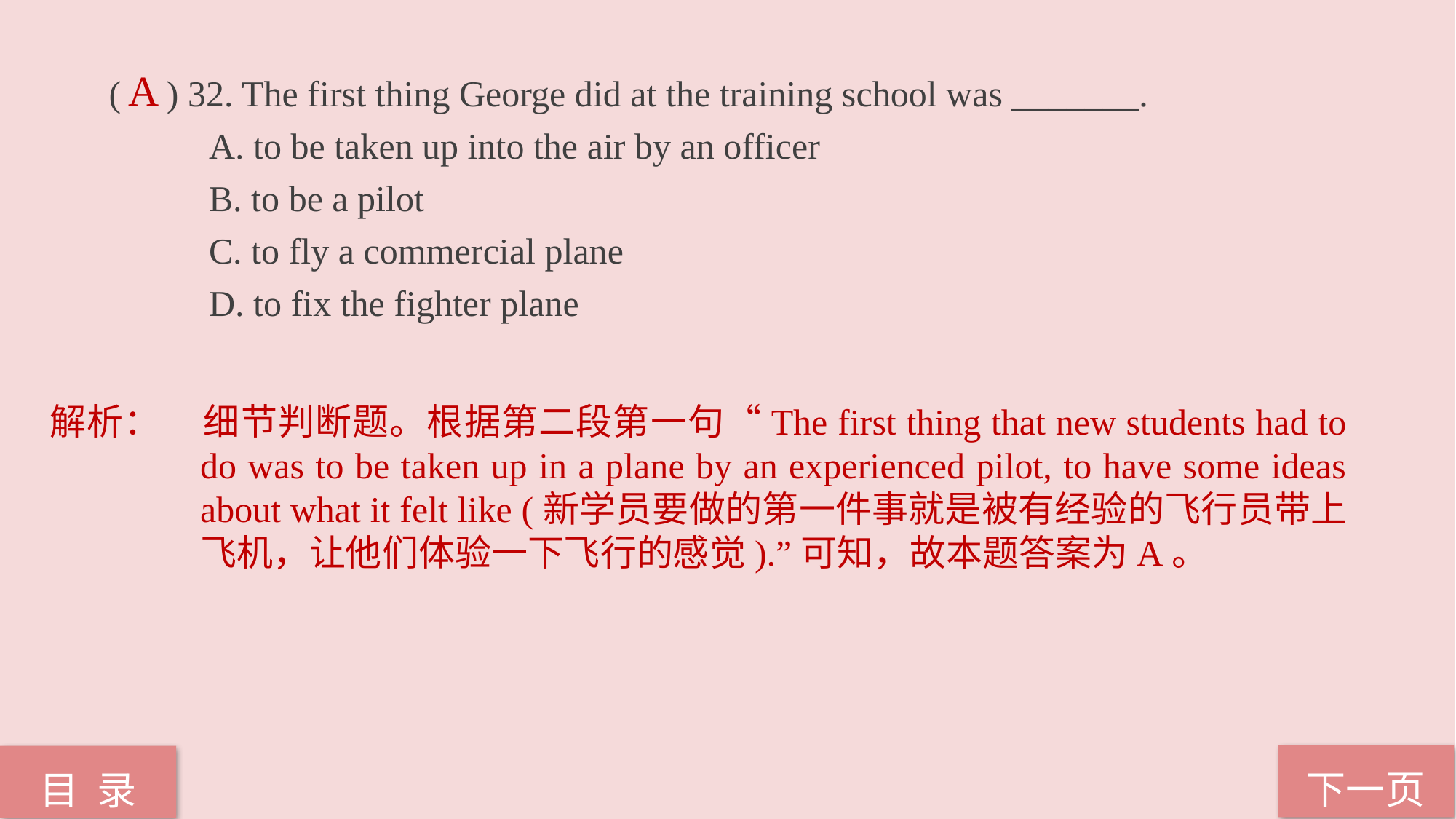

(     ) 32. The first thing George did at the training school was _______.
           A. to be taken up into the air by an officer
           B. to be a pilot
           C. to fly a commercial plane
           D. to fix the fighter plane
A
解析：	细节判断题。根据第二段第一句“The first thing that new students had to do was to be taken up in a plane by an experienced pilot, to have some ideas about what it felt like (新学员要做的第一件事就是被有经验的飞行员带上飞机，让他们体验一下飞行的感觉).”可知，故本题答案为A。